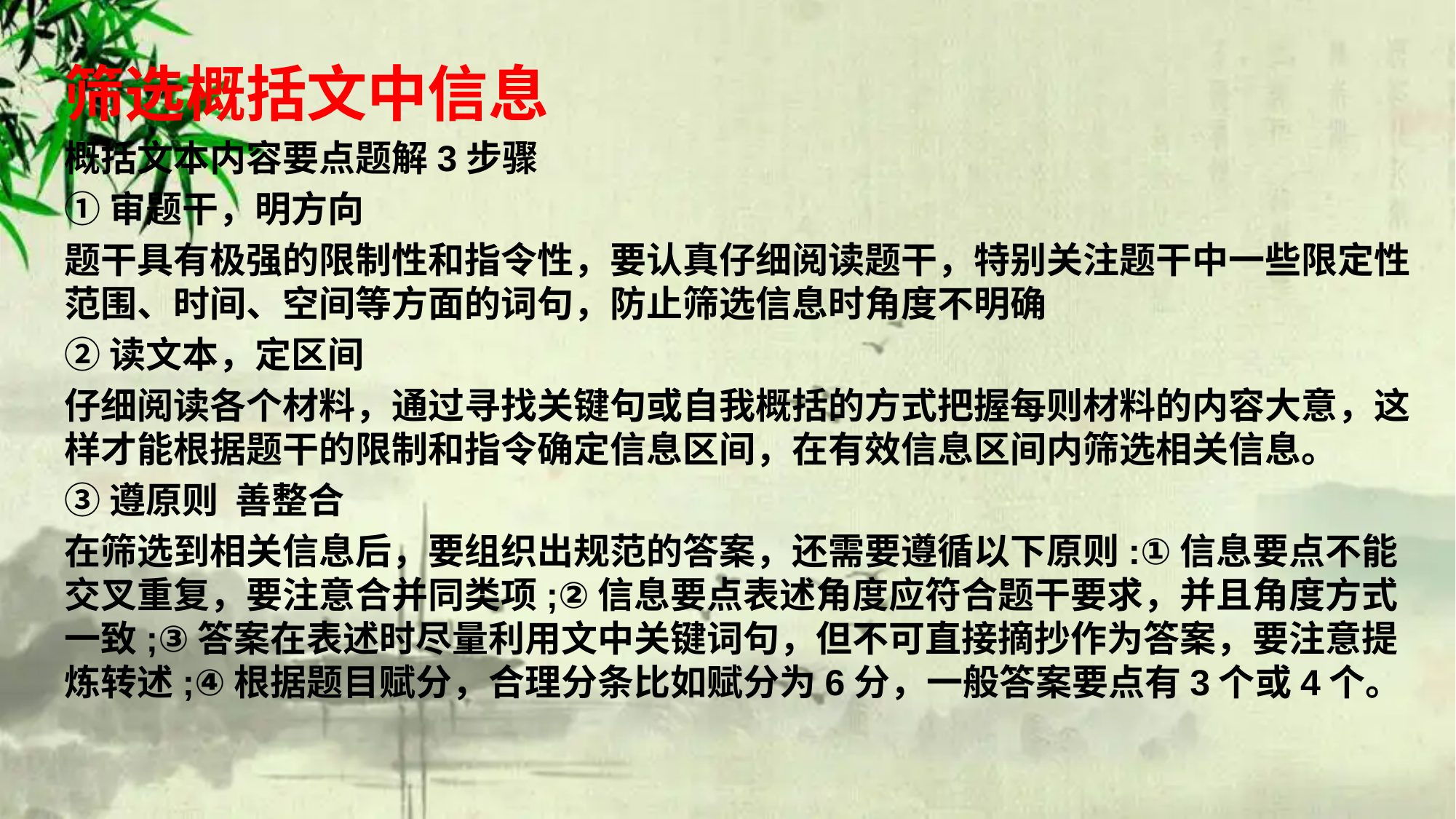

筛选概括文中信息
概括文本内容要点题解3步骤
①审题干，明方向
题干具有极强的限制性和指令性，要认真仔细阅读题干，特别关注题干中一些限定性范围、时间、空间等方面的词句，防止筛选信息时角度不明确
②读文本，定区间
仔细阅读各个材料，通过寻找关键句或自我概括的方式把握每则材料的内容大意，这样才能根据题干的限制和指令确定信息区间，在有效信息区间内筛选相关信息。
③遵原则  善整合
在筛选到相关信息后，要组织出规范的答案，还需要遵循以下原则:①信息要点不能交叉重复，要注意合并同类项;②信息要点表述角度应符合题干要求，并且角度方式一致;③答案在表述时尽量利用文中关键词句，但不可直接摘抄作为答案，要注意提炼转述;④根据题目赋分，合理分条比如赋分为6分，一般答案要点有3个或4个。